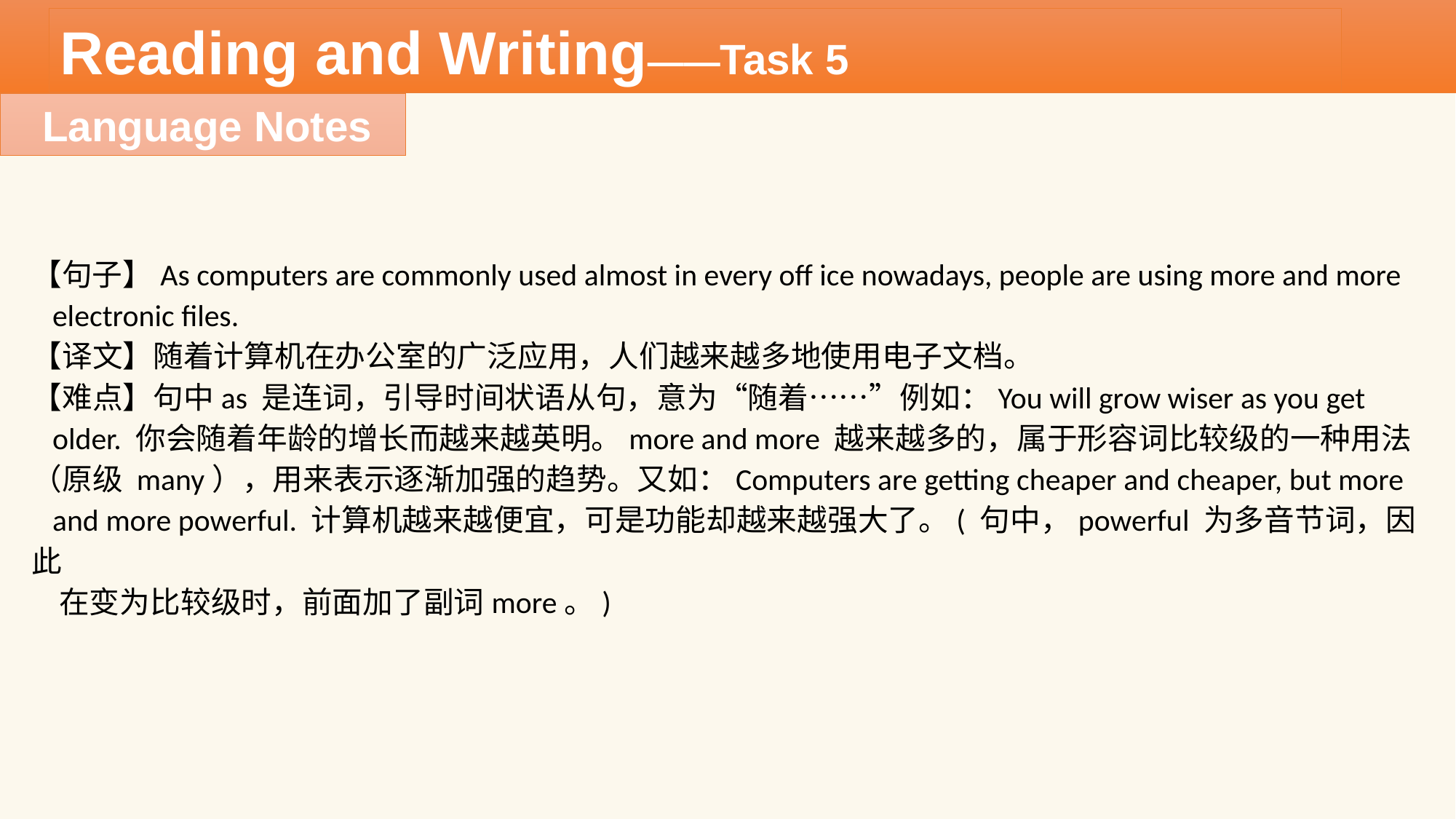

Reading and Writing——Task 5
Language Notes
【句子】As computers are commonly used almost in every off ice nowadays, people are using more and more
   electronic files.
【译文】随着计算机在办公室的广泛应用，人们越来越多地使用电子文档。
【难点】句中as 是连词，引导时间状语从句，意为“随着……”例如：You will grow wiser as you get
   older. 你会随着年龄的增长而越来越英明。more and more 越来越多的，属于形容词比较级的一种用法（原级 many），用来表示逐渐加强的趋势。又如：Computers are getting cheaper and cheaper, but more
   and more powerful. 计算机越来越便宜，可是功能却越来越强大了。( 句中，powerful 为多音节词，因此
   在变为比较级时，前面加了副词more。)